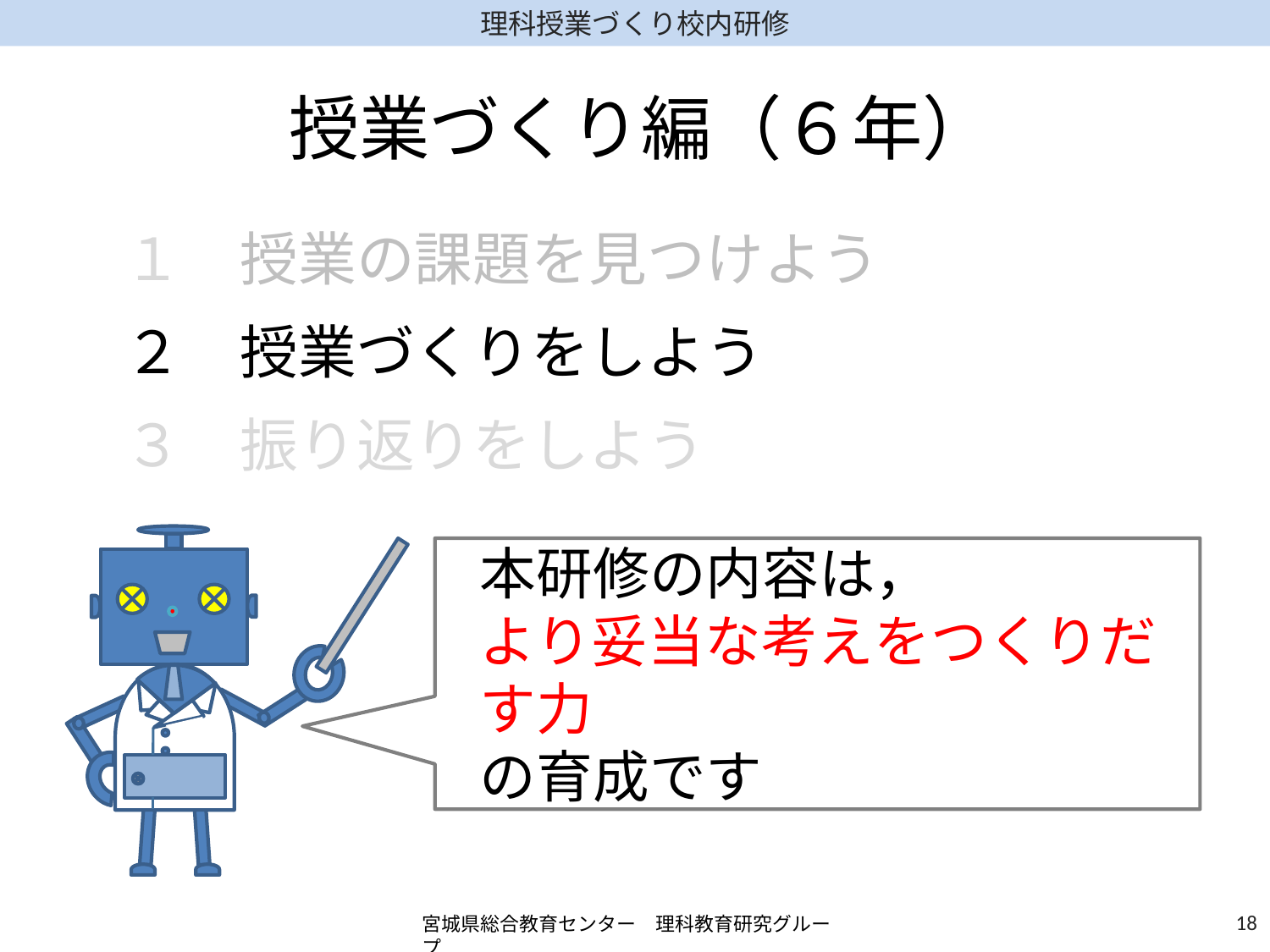

授業づくり編（６年）
１　授業の課題を見つけよう

２　授業づくりをしよう

３　振り返りをしよう

本研修の内容は，
より妥当な考えをつくりだす力
の育成です
18